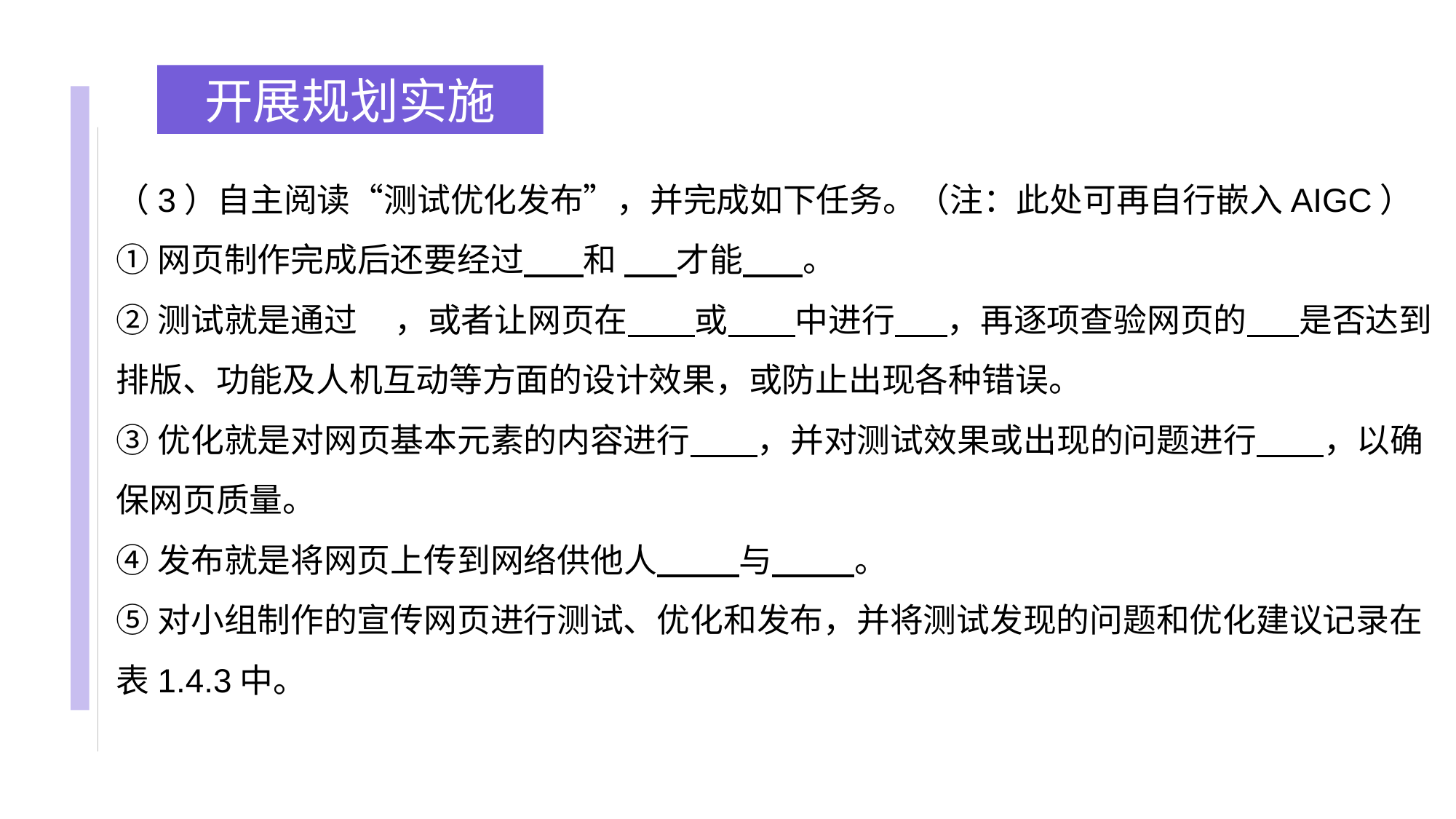

开展规划实施

（3）自主阅读“测试优化发布”，并完成如下任务。（注：此处可再自行嵌入AIGC）
①网页制作完成后还要经过        和        才能        。
②测试就是通过     ，或者让网页在         或         中进行       ，再逐项查验网页的       是否达到排版、功能及人机互动等方面的设计效果，或防止出现各种错误。
③优化就是对网页基本元素的内容进行         ，并对测试效果或出现的问题进行         ，以确保网页质量。
④发布就是将网页上传到网络供他人           与           。
⑤对小组制作的宣传网页进行测试、优化和发布，并将测试发现的问题和优化建议记录在表1.4.3中。